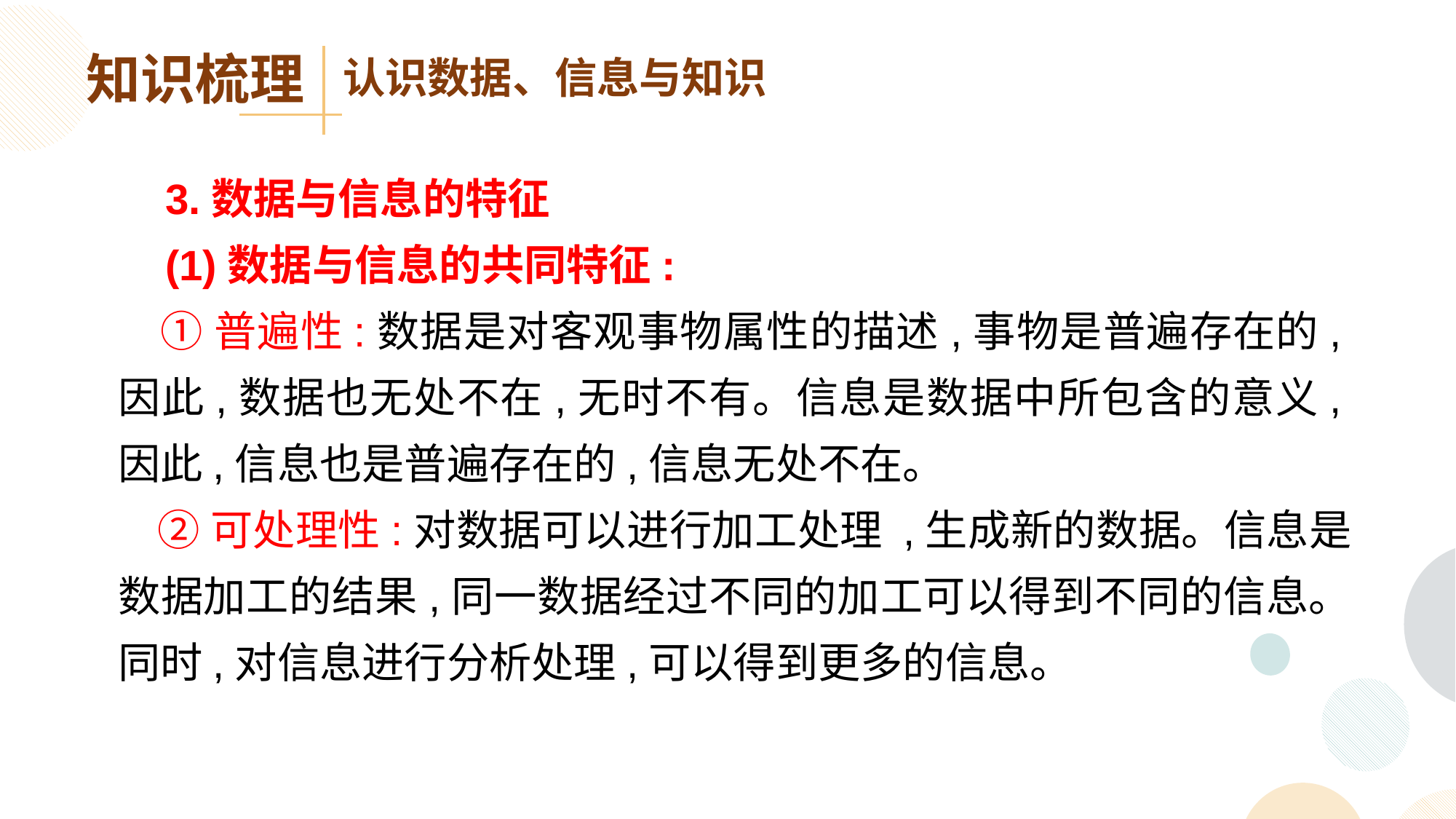

知识梳理
认识数据、信息与知识
    3.数据与信息的特征
    (1)数据与信息的共同特征:
    ①普遍性:数据是对客观事物属性的描述,事物是普遍存在的,因此,数据也无处不在,无时不有。信息是数据中所包含的意义,因此,信息也是普遍存在的,信息无处不在。
    ②可处理性:对数据可以进行加工处理 ,生成新的数据。信息是数据加工的结果,同一数据经过不同的加工可以得到不同的信息。同时,对信息进行分析处理,可以得到更多的信息。